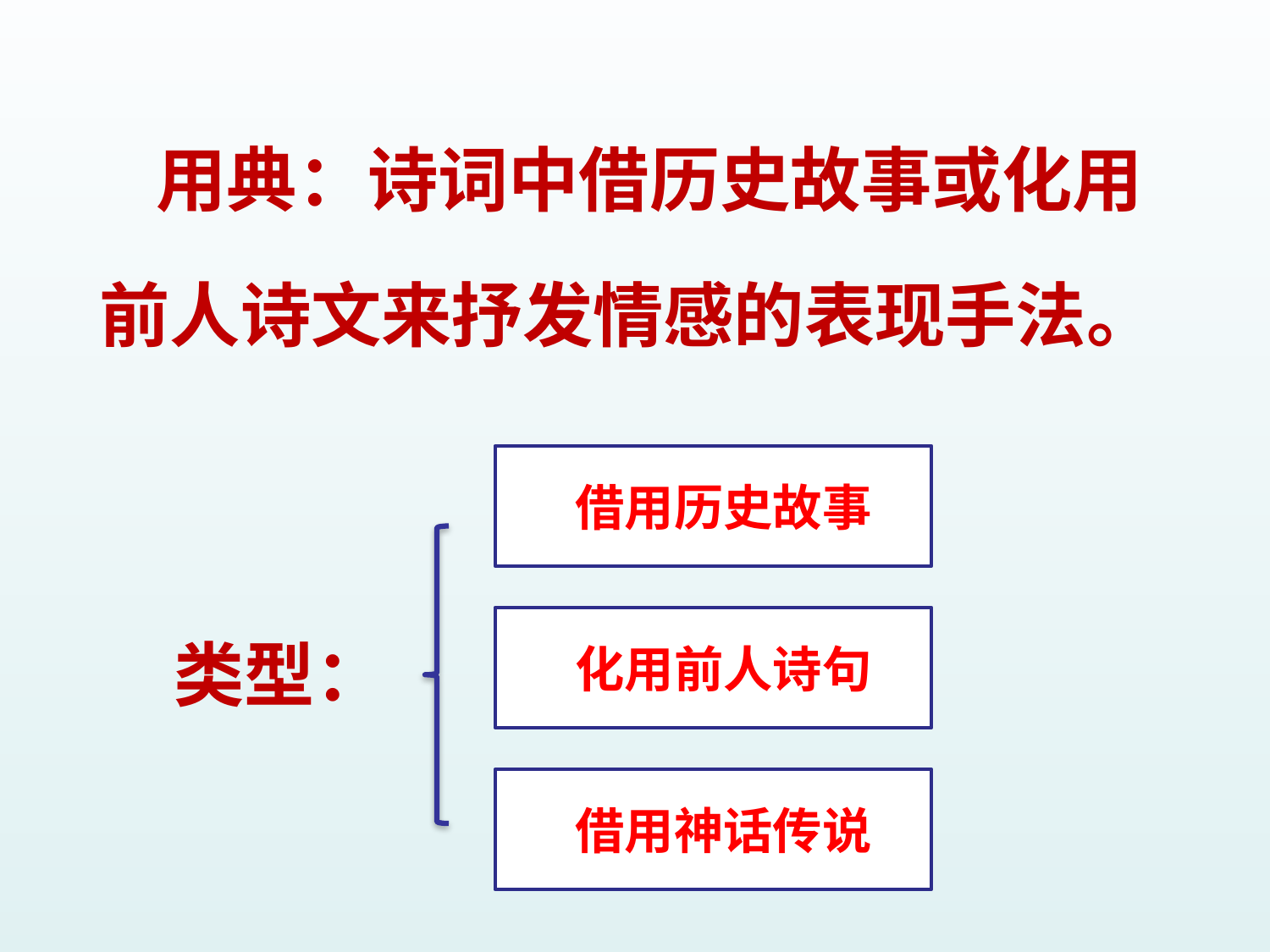

# 用典：诗词中借历史故事或化用前人诗文来抒发情感的表现手法。
    类型：
     借用历史故事

     化用前人诗句
     借用神话传说